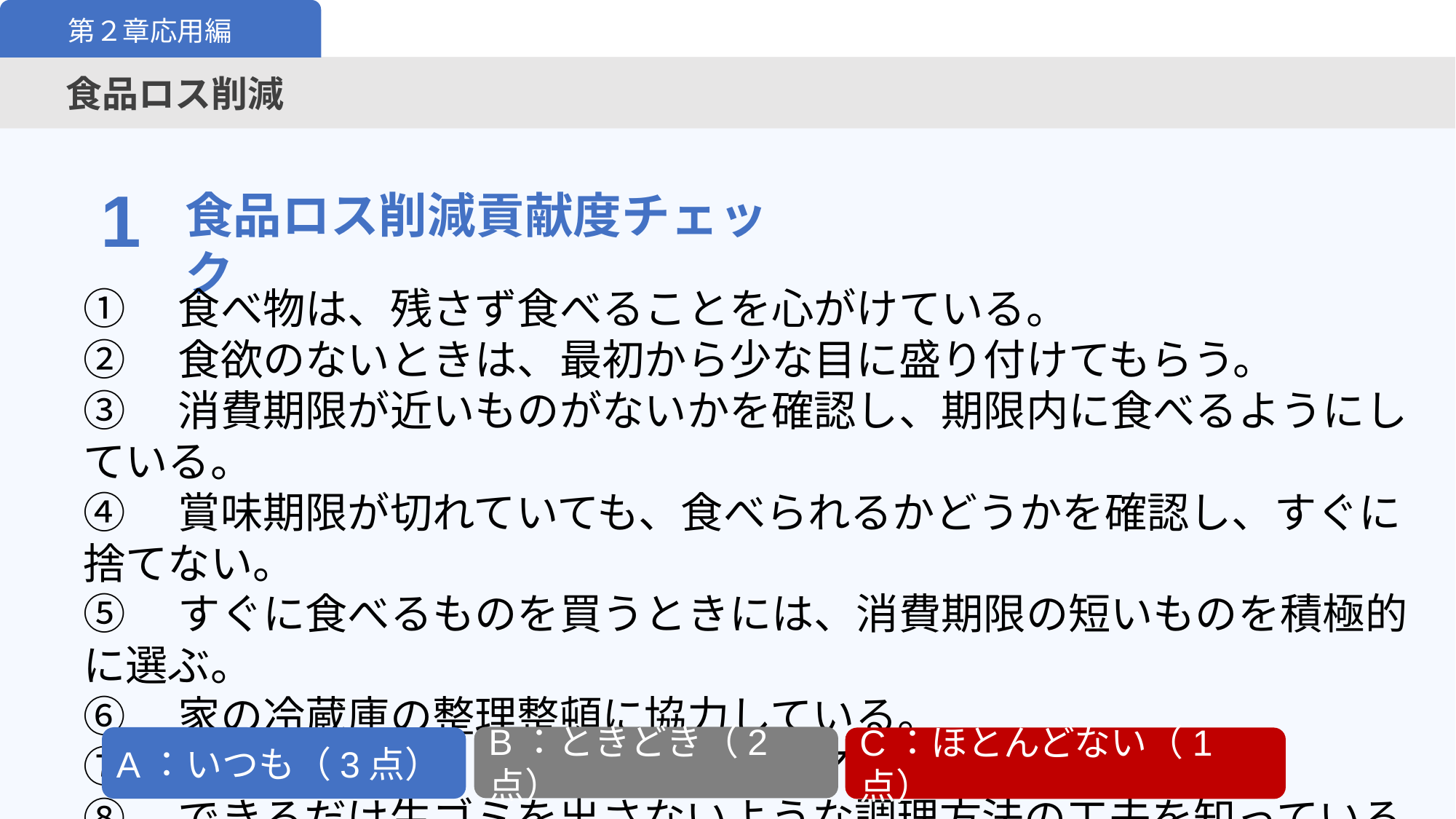

第２章応用編
食品ロス削減
1
食品ロス削減貢献度チェック
①　食べ物は、残さず食べることを心がけている。
②　食欲のないときは、最初から少な目に盛り付けてもらう。
③　消費期限が近いものがないかを確認し、期限内に食べるようにしている。
④　賞味期限が切れていても、食べられるかどうかを確認し、すぐに捨てない。
⑤　すぐに食べるものを買うときには、消費期限の短いものを積極的に選ぶ。
⑥　家の冷蔵庫の整理整頓に協力している。
⑦　食材を無駄なく使い切るアイディアを知っている。
⑧　できるだけ生ゴミを出さないような調理方法の工夫を知っている。
B：ときどき（2点）
A：いつも（3点）
C：ほとんどない（1点）